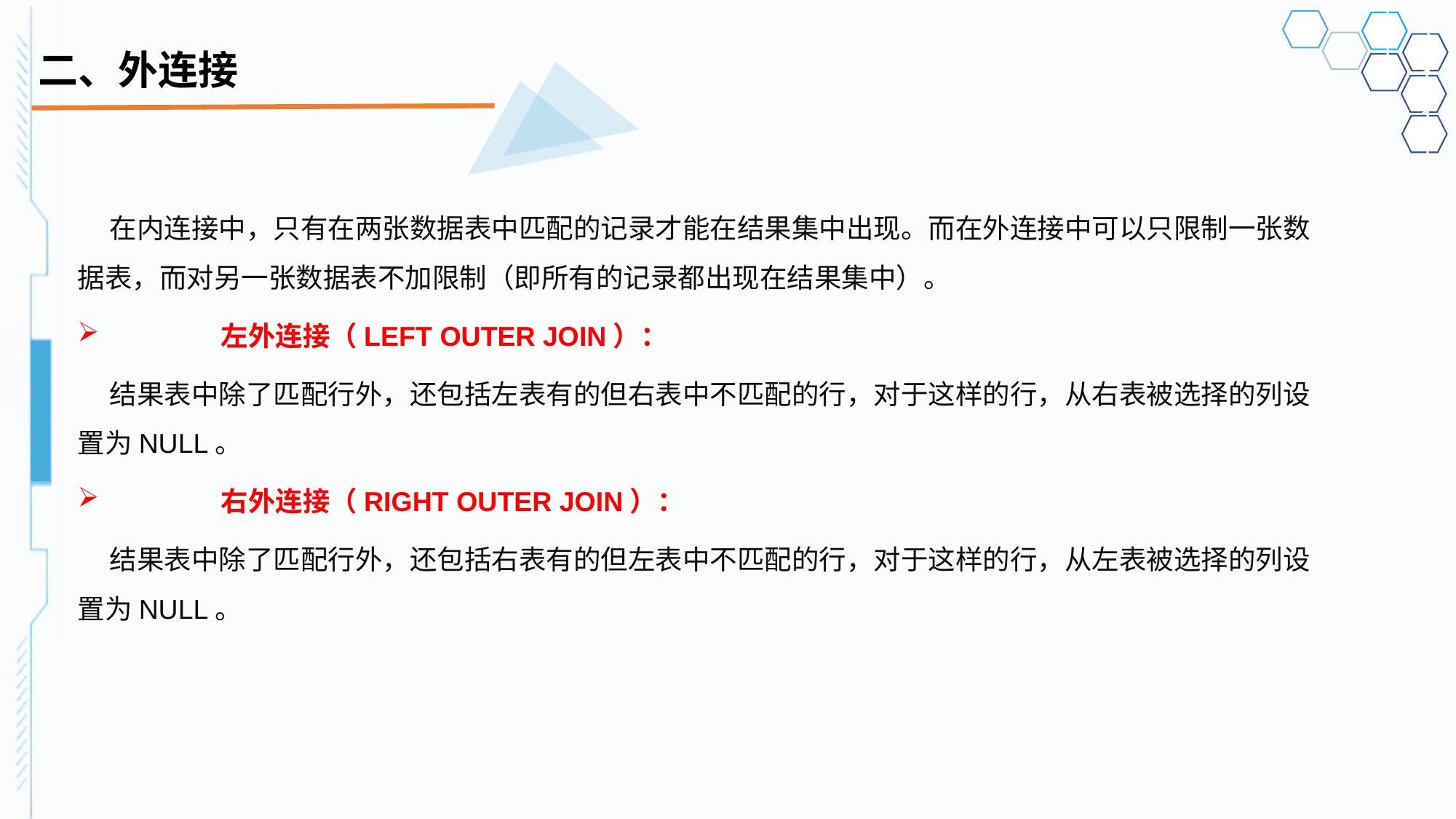

# 二、外连接

在内连接中，只有在两张数据表中匹配的记录才能在结果集中出现。而在外连接中可以只限制一张数据表，而对另一张数据表不加限制（即所有的记录都出现在结果集中）。
	左外连接（LEFT OUTER JOIN）：
结果表中除了匹配行外，还包括左表有的但右表中不匹配的行，对于这样的行，从右表被选择的列设置为NULL。
	右外连接（RIGHT OUTER JOIN）：
结果表中除了匹配行外，还包括右表有的但左表中不匹配的行，对于这样的行，从左表被选择的列设置为NULL。